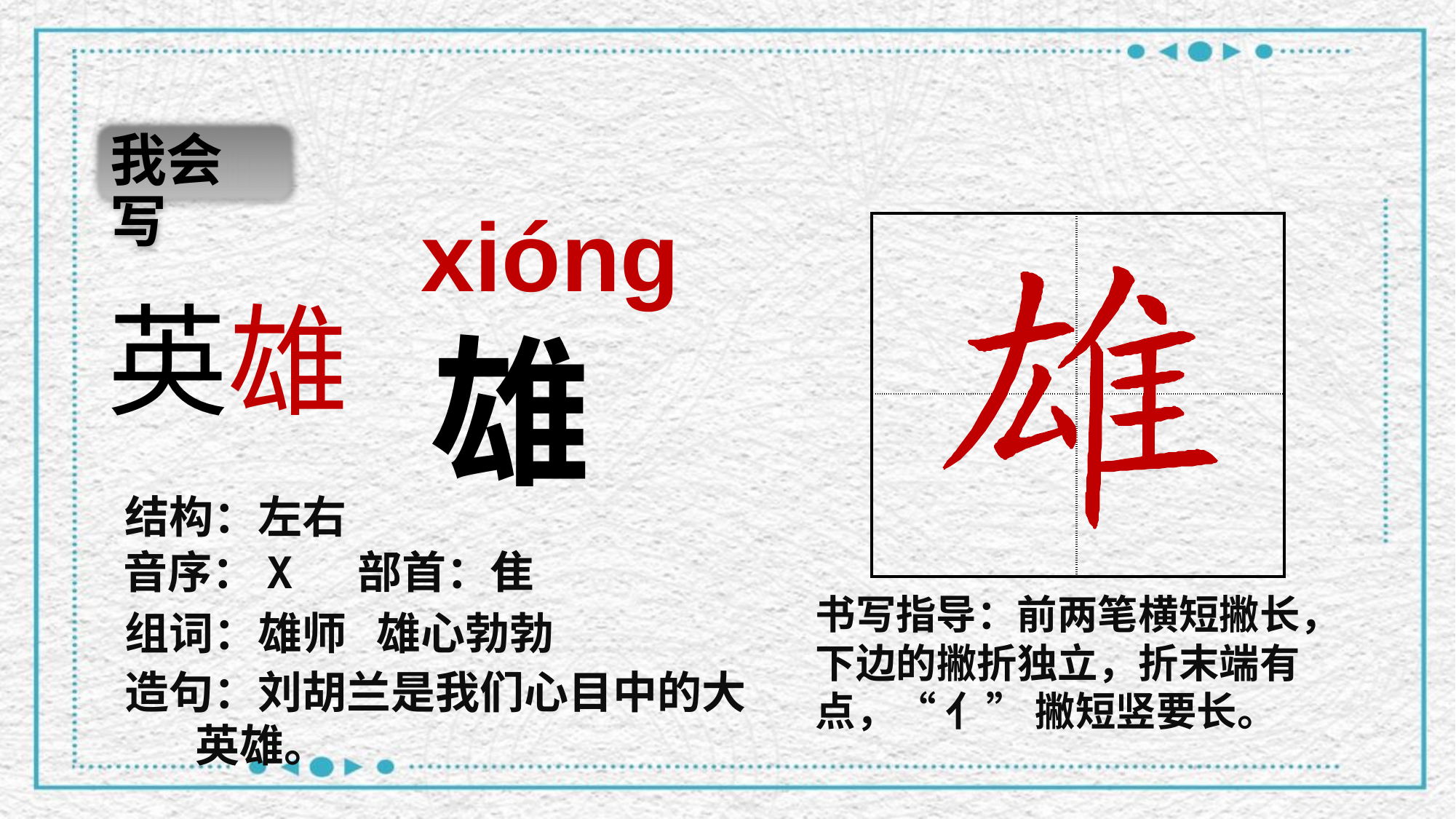

我会写
xióng
|  |  |
| --- | --- |
|  |  |

英雄

雄

结构：左右
音序：X  部首：隹
书写指导：前两笔横短撇长，下边的撇折独立，折末端有点，“ 亻” 撇短竖要长。
组词：雄师   雄心勃勃
造句：刘胡兰是我们心目中的大
      英雄。